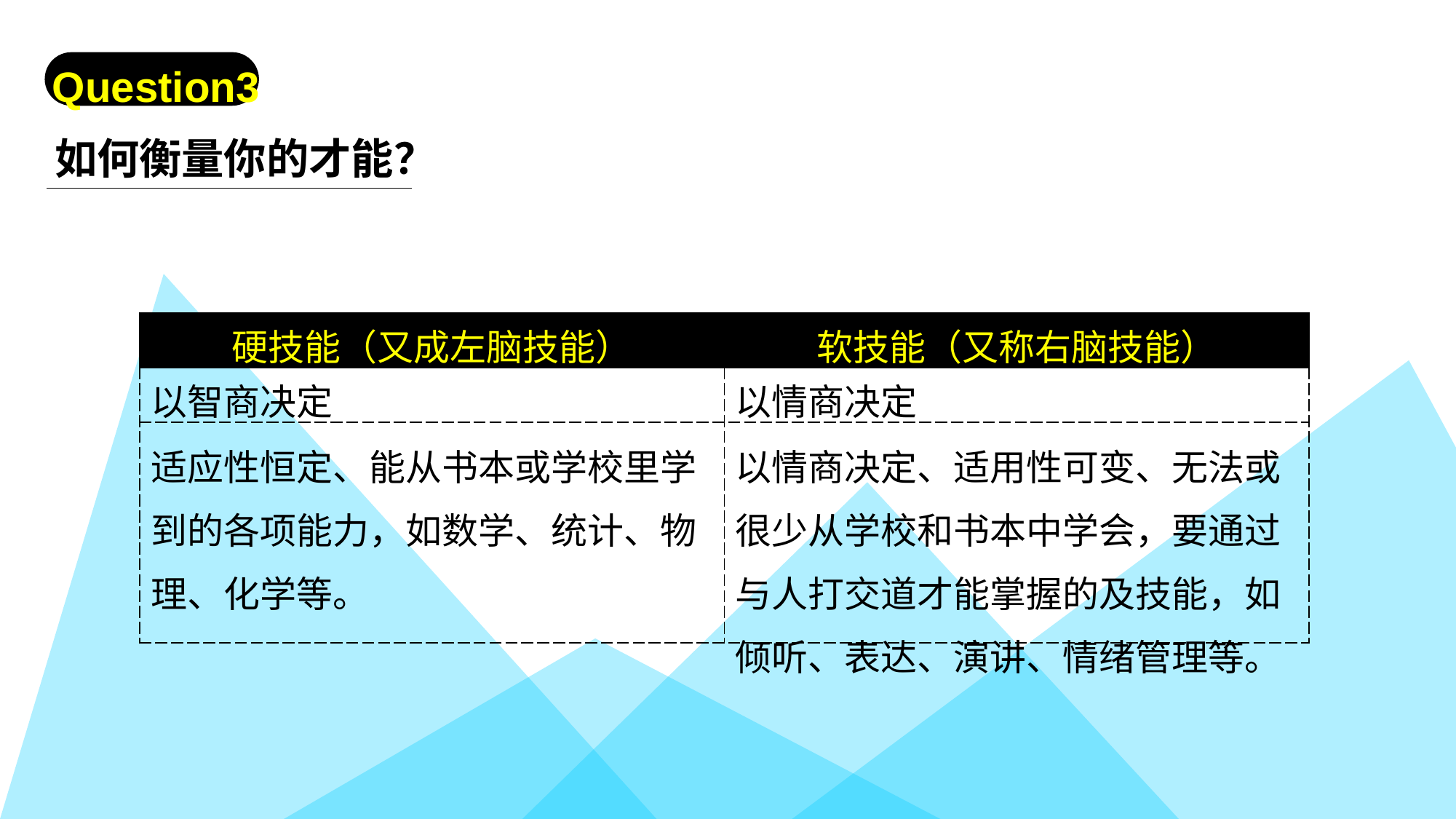

Question3

如何衡量你的才能？
| 硬技能（又成左脑技能） | 软技能（又称右脑技能） |
| --- | --- |
| 以智商决定 | 以情商决定 |
| 适应性恒定、能从书本或学校里学到的各项能力，如数学、统计、物理、化学等。 | 以情商决定、适用性可变、无法或很少从学校和书本中学会，要通过与人打交道才能掌握的及技能，如倾听、表达、演讲、情绪管理等。 |